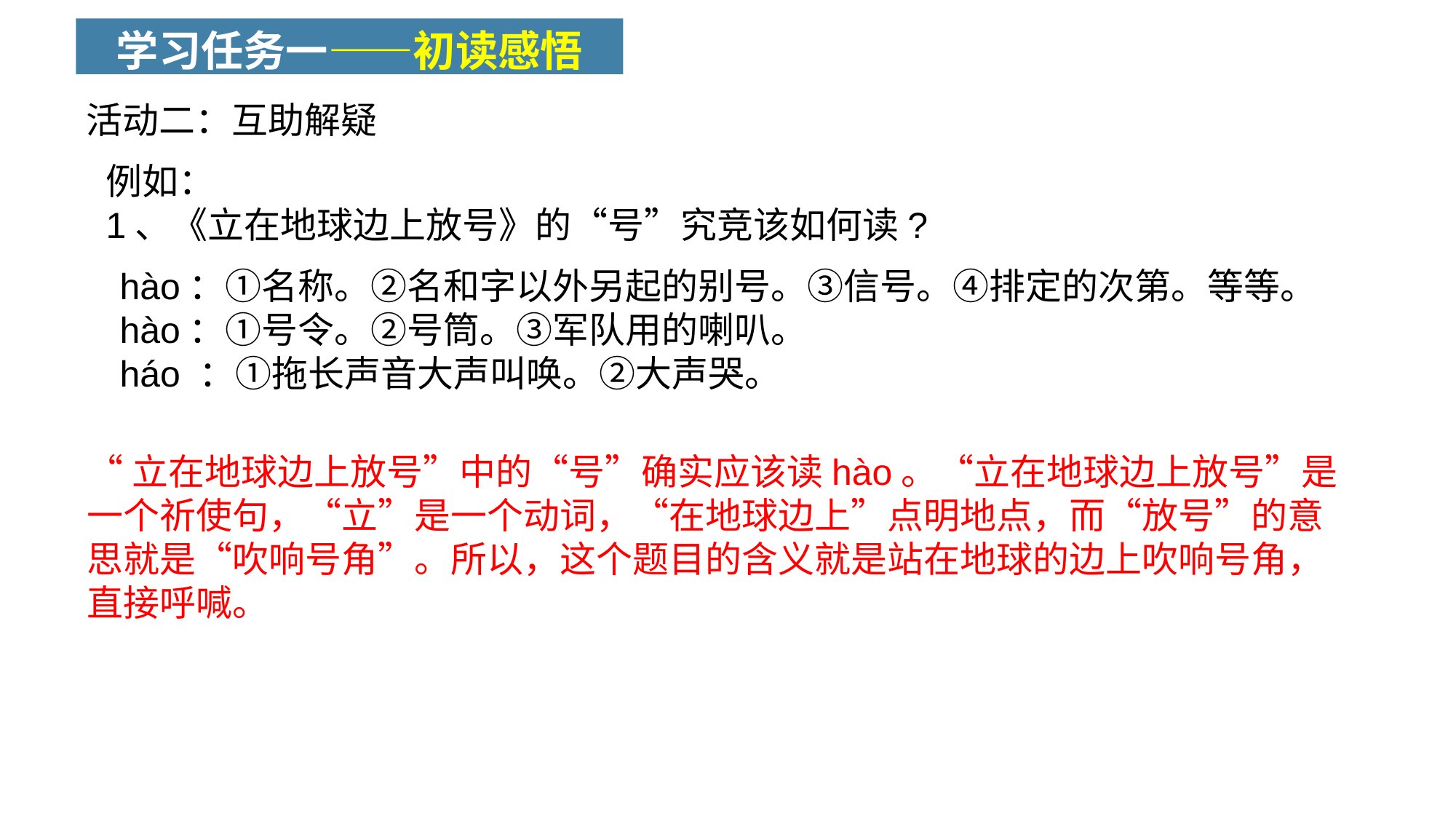

学习任务一——初读感悟
活动二：互助解疑
例如：
1、《立在地球边上放号》的“号”究竞该如何读?
hào：①名称。②名和字以外另起的别号。③信号。④排定的次第。等等。
hào：①号令。②号筒。③军队用的喇叭。
háo ：①拖长声音大声叫唤。②大声哭。
“立在地球边上放号”中的“号”确实应该读hào。“立在地球边上放号”是一个祈使句，“立”是一个动词，“在地球边上”点明地点，而“放号”的意思就是“吹响号角”。所以，这个题目的含义就是站在地球的边上吹响号角，直接呼喊。